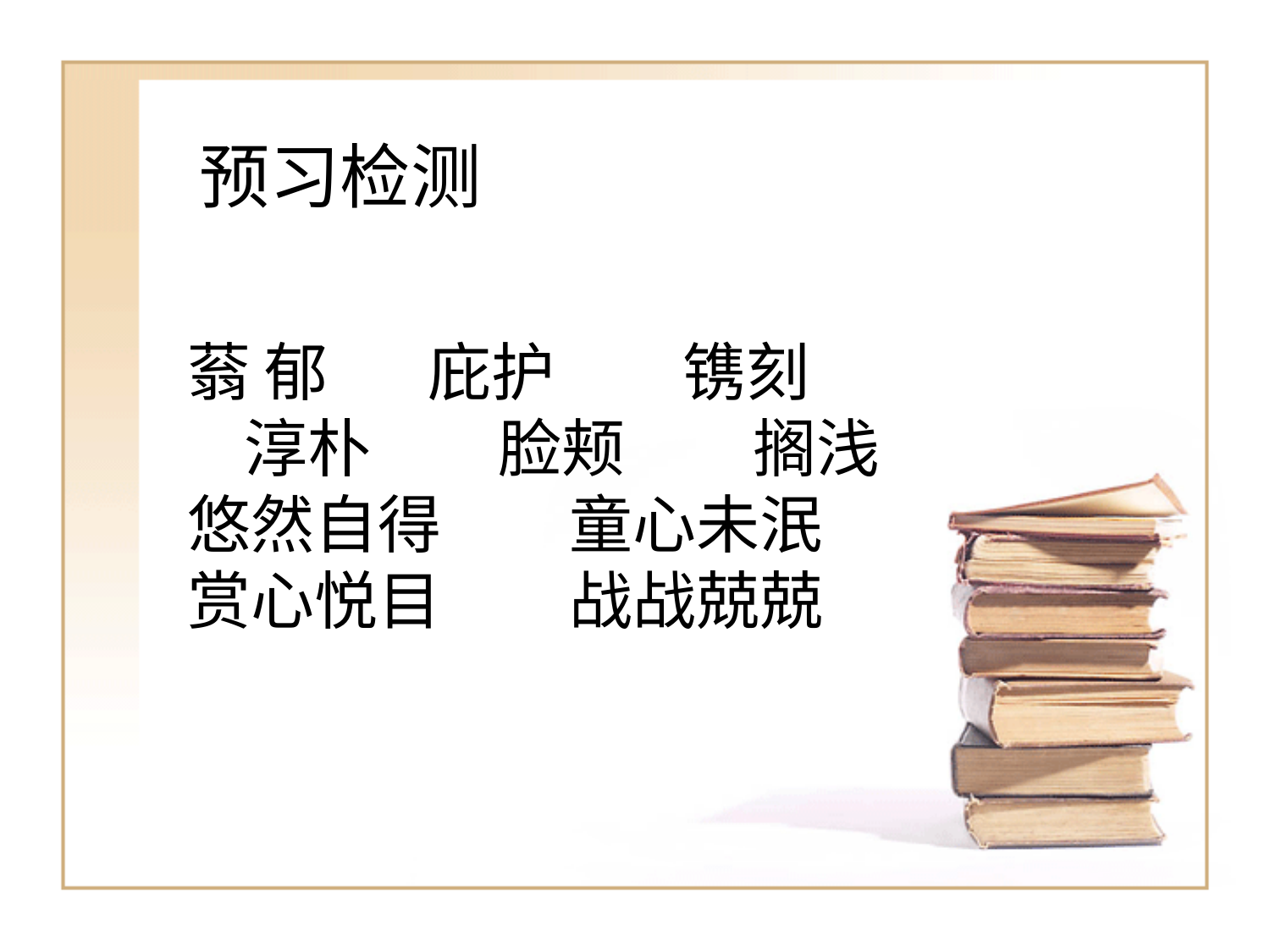

预习检测
蓊 郁       庇护         镌刻           淳朴         脸颊         搁浅
悠然自得         童心未泯
赏心悦目         战战兢兢